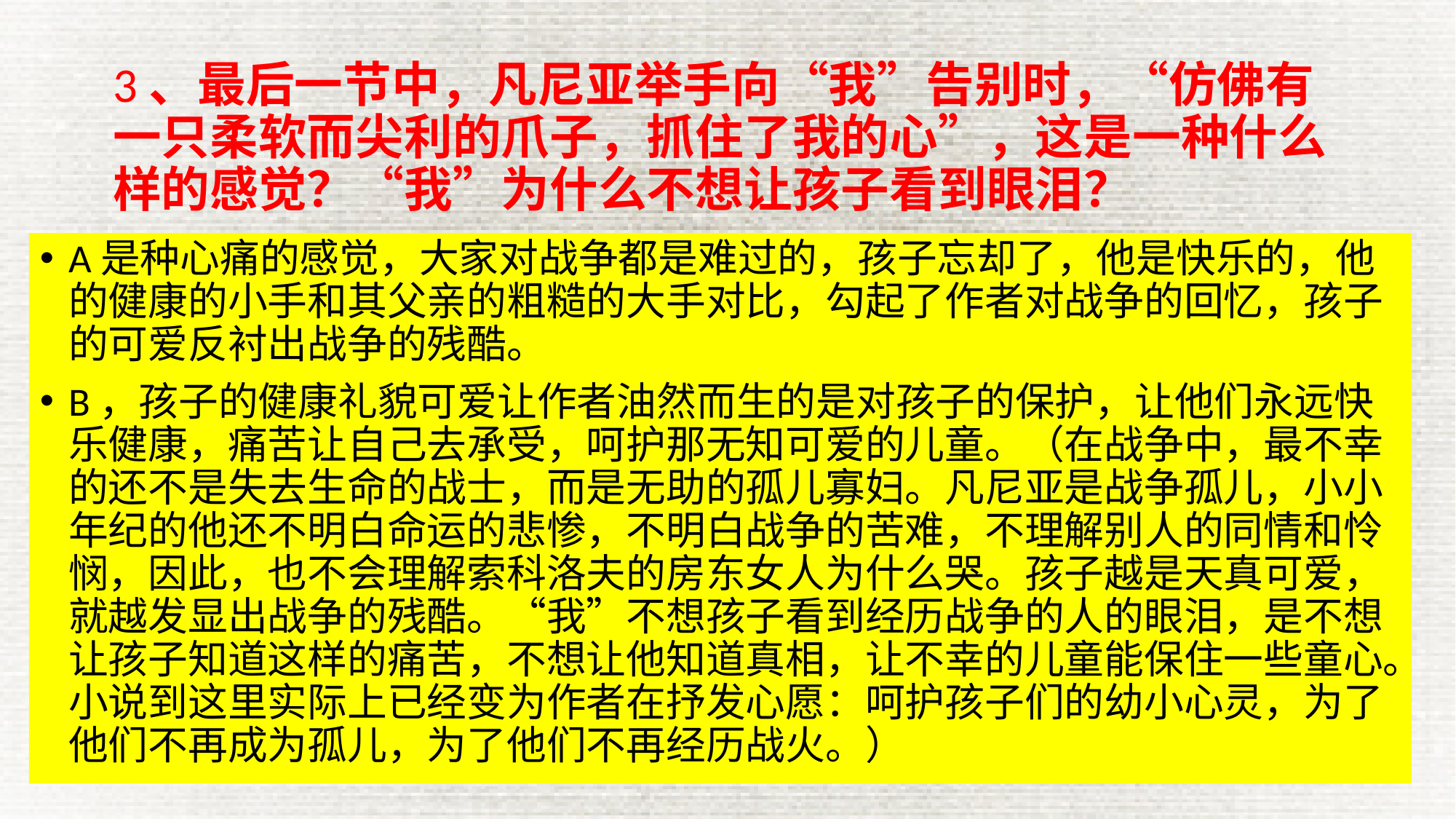

# 3、最后一节中，凡尼亚举手向“我”告别时，“仿佛有一只柔软而尖利的爪子，抓住了我的心”，这是一种什么样的感觉？“我”为什么不想让孩子看到眼泪？
A是种心痛的感觉，大家对战争都是难过的，孩子忘却了，他是快乐的，他的健康的小手和其父亲的粗糙的大手对比，勾起了作者对战争的回忆，孩子的可爱反衬出战争的残酷。
B，孩子的健康礼貌可爱让作者油然而生的是对孩子的保护，让他们永远快乐健康，痛苦让自己去承受，呵护那无知可爱的儿童。（在战争中，最不幸的还不是失去生命的战士，而是无助的孤儿寡妇。凡尼亚是战争孤儿，小小年纪的他还不明白命运的悲惨，不明白战争的苦难，不理解别人的同情和怜悯，因此，也不会理解索科洛夫的房东女人为什么哭。孩子越是天真可爱，就越发显出战争的残酷。“我”不想孩子看到经历战争的人的眼泪，是不想让孩子知道这样的痛苦，不想让他知道真相，让不幸的儿童能保住一些童心。小说到这里实际上已经变为作者在抒发心愿：呵护孩子们的幼小心灵，为了他们不再成为孤儿，为了他们不再经历战火。）